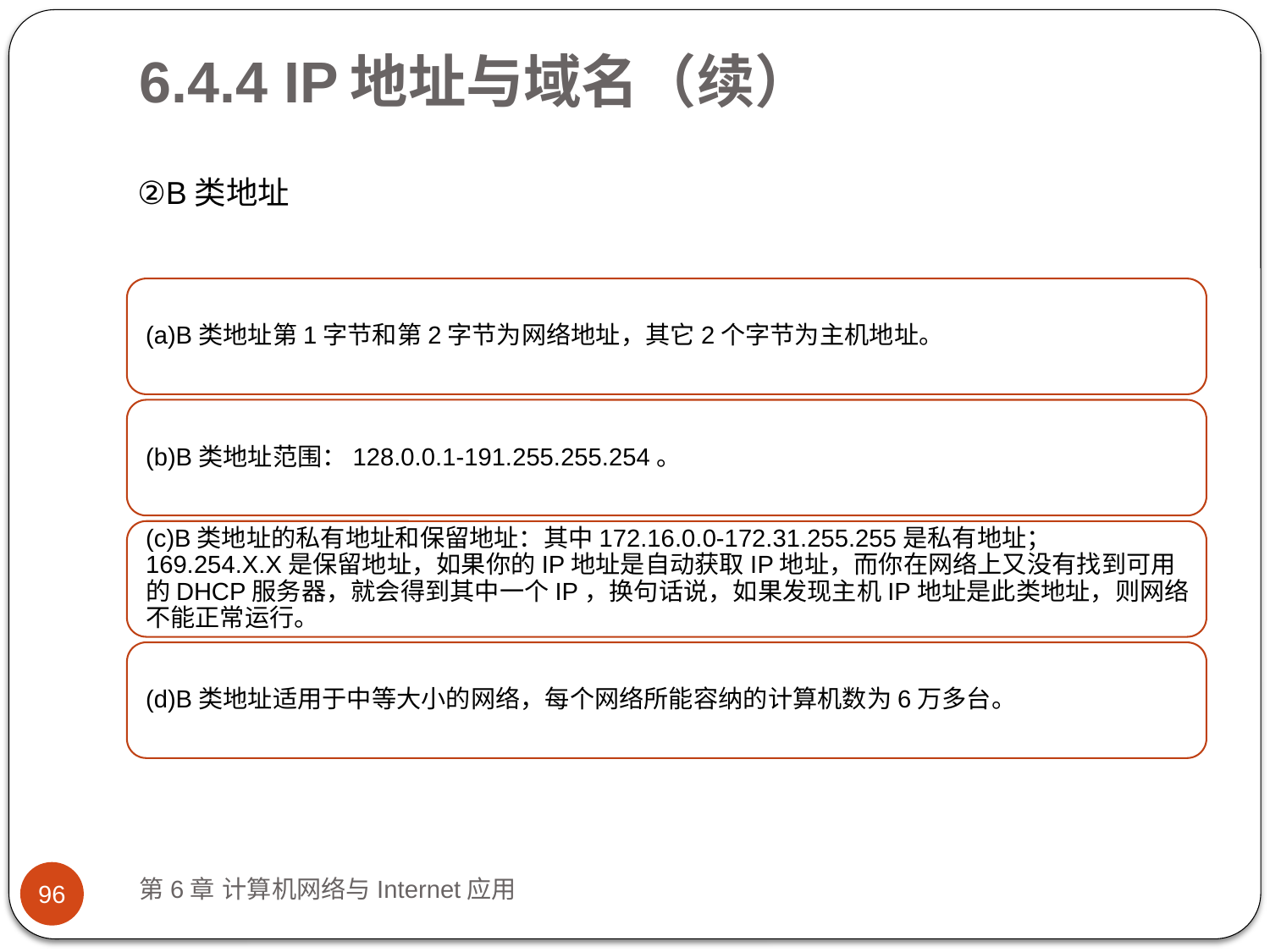

# 6.4.4 IP地址与域名（续）
②B类地址

(a)B类地址第1字节和第2字节为网络地址，其它2个字节为主机地址。
(b)B类地址范围：128.0.0.1-191.255.255.254。
(c)B类地址的私有地址和保留地址：其中172.16.0.0-172.31.255.255是私有地址；169.254.X.X是保留地址，如果你的IP地址是自动获取IP地址，而你在网络上又没有找到可用的DHCP服务器，就会得到其中一个IP，换句话说，如果发现主机IP地址是此类地址，则网络不能正常运行。
(d)B类地址适用于中等大小的网络，每个网络所能容纳的计算机数为6万多台。
第6章 计算机网络与Internet应用
96